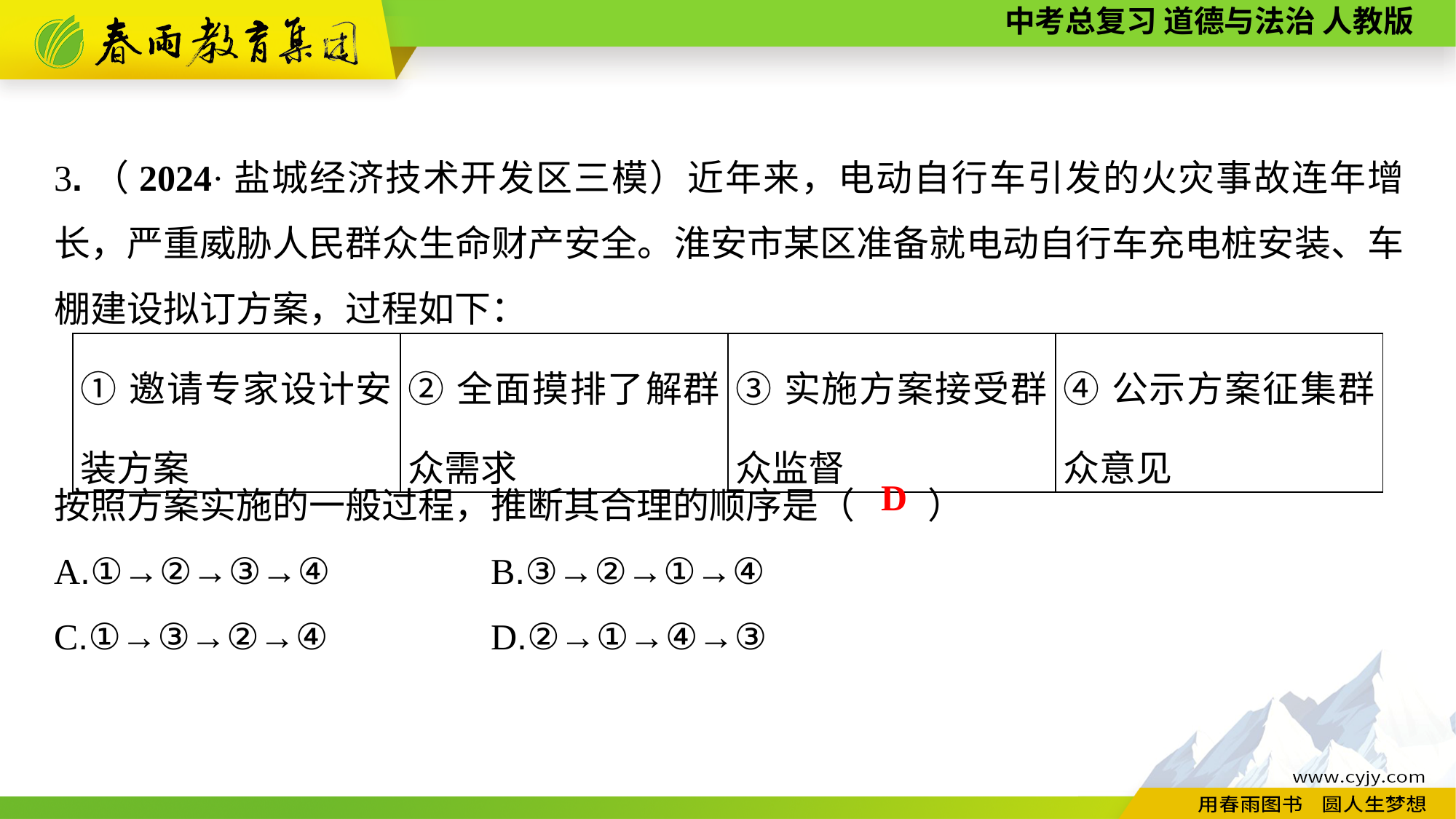

3.（2024·盐城经济技术开发区三模）近年来，电动自行车引发的火灾事故连年增长，严重威胁人民群众生命财产安全。淮安市某区准备就电动自行车充电桩安装、车棚建设拟订方案，过程如下：

按照方案实施的一般过程，推断其合理的顺序是（　　）
A.①→②→③→④		B.③→②→①→④
C.①→③→②→④		D.②→①→④→③
| ①邀请专家设计安装方案 | ②全面摸排了解群众需求 | ③实施方案接受群众监督 | ④公示方案征集群众意见 |
| --- | --- | --- | --- |
D